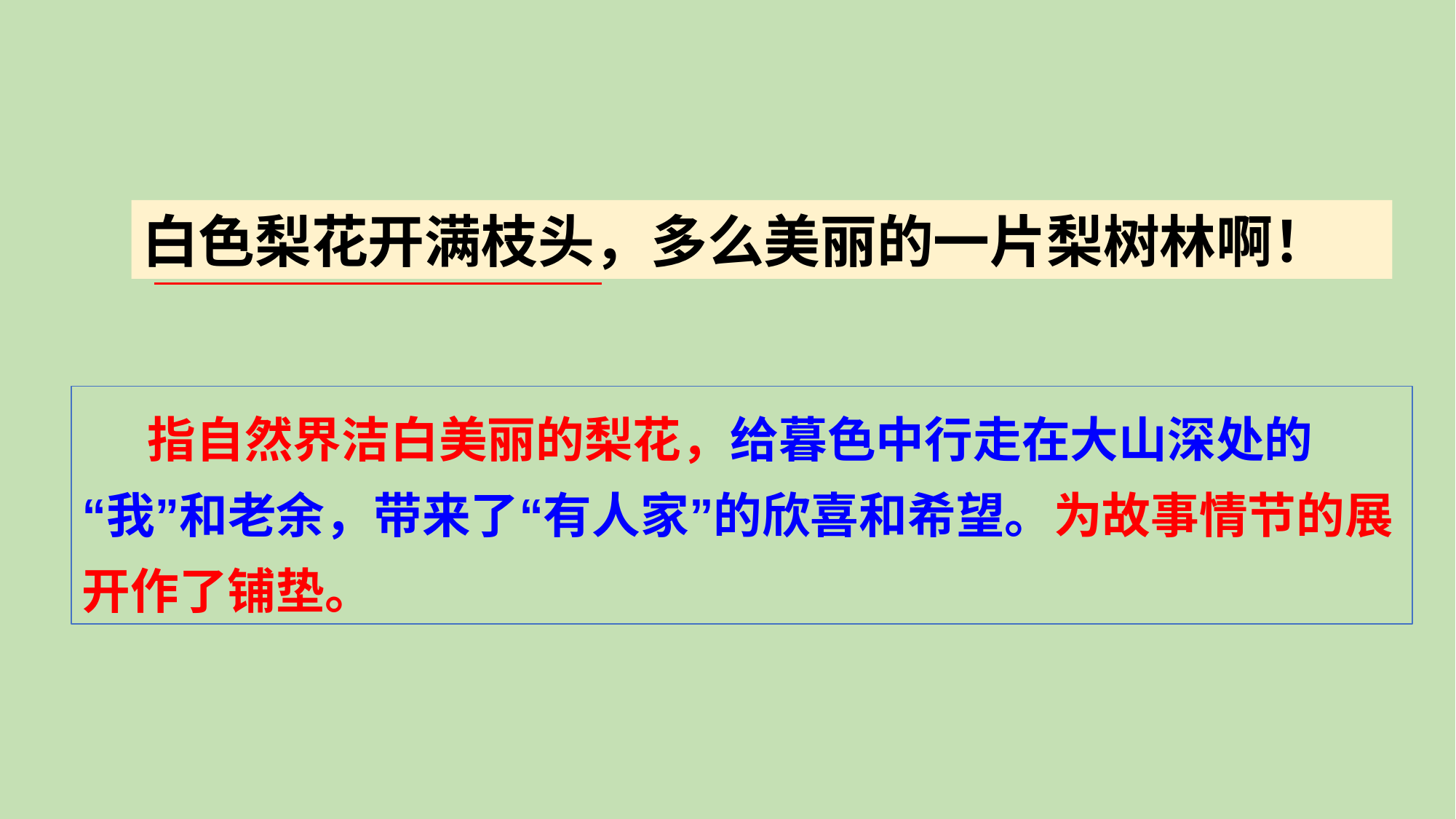

白色梨花开满枝头，多么美丽的一片梨树林啊！
    指自然界洁白美丽的梨花，给暮色中行走在大山深处的“我”和老余，带来了“有人家”的欣喜和希望。为故事情节的展开作了铺垫。